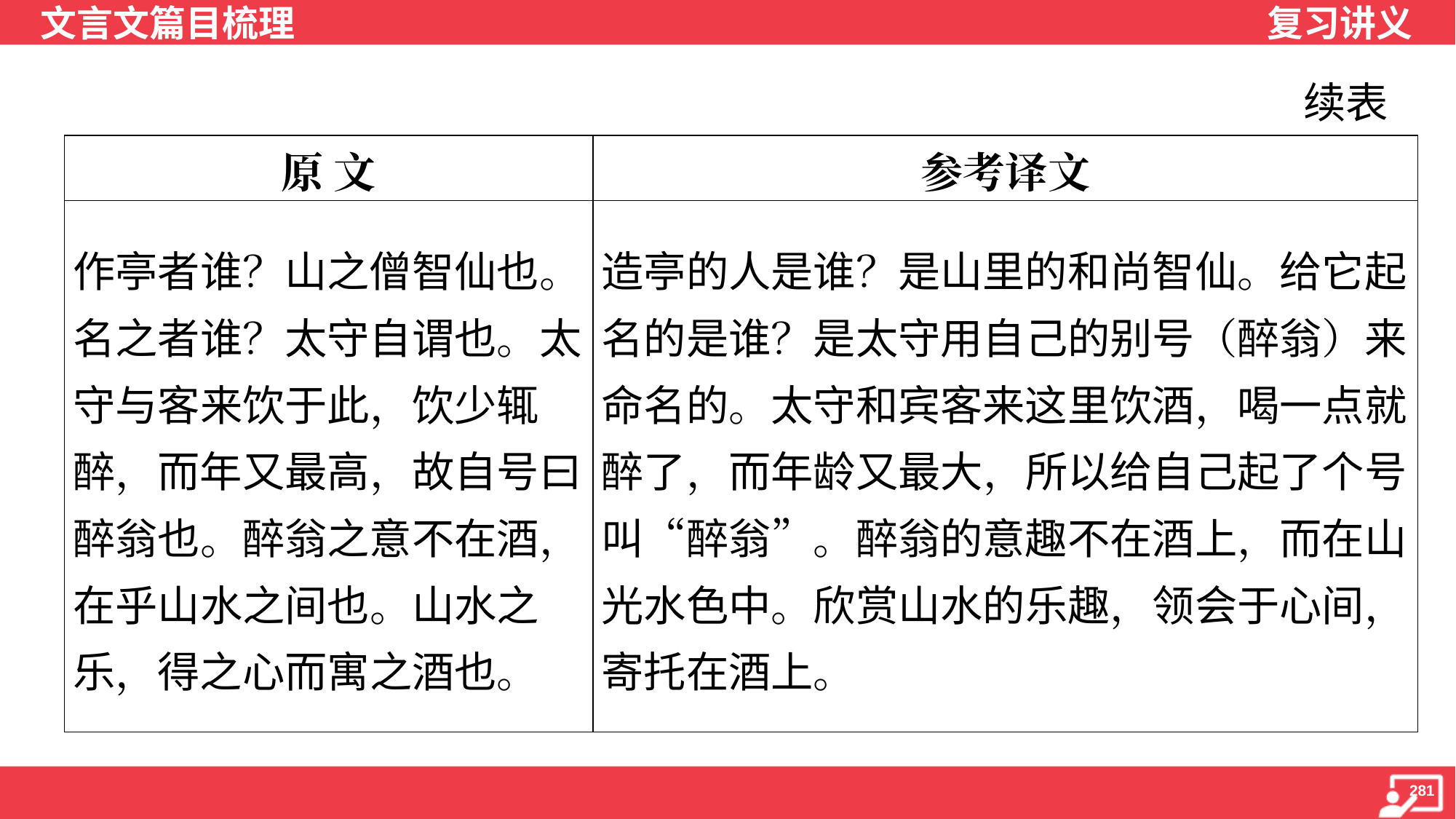

续表
| 原 文 | 参考译文 |
| --- | --- |
| 作亭者谁？山之僧智仙也。名之者谁？太守自谓也。太守与客来饮于此，饮少辄醉，而年又最高，故自号曰醉翁也。醉翁之意不在酒，在乎山水之间也。山水之乐，得之心而寓之酒也。 | 造亭的人是谁？是山里的和尚智仙。给它起名的是谁？是太守用自己的别号（醉翁）来命名的。太守和宾客来这里饮酒，喝一点就醉了，而年龄又最大，所以给自己起了个号叫“醉翁”。醉翁的意趣不在酒上，而在山光水色中。欣赏山水的乐趣，领会于心间，寄托在酒上。 |